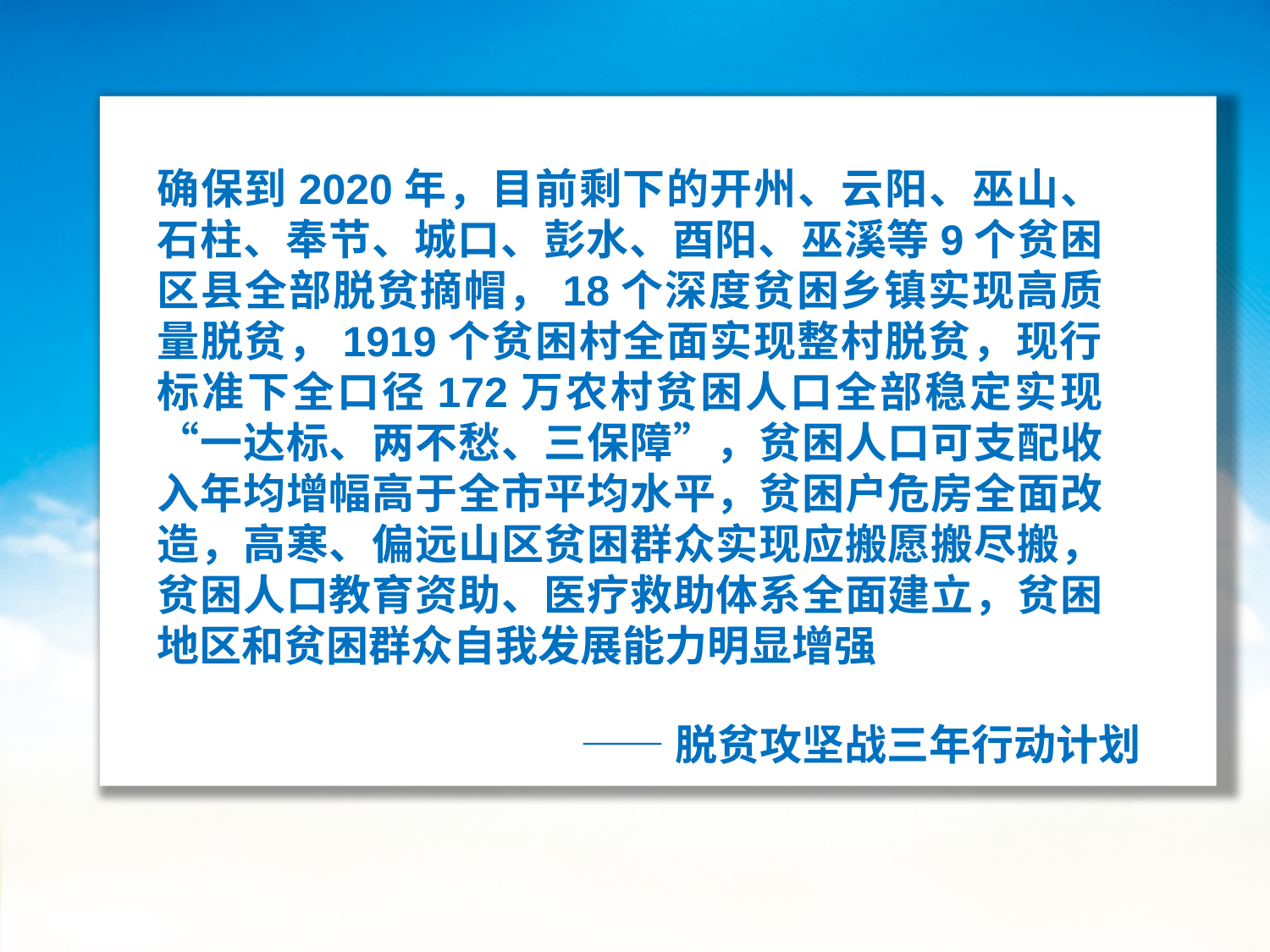

确保到2020年，目前剩下的开州、云阳、巫山、石柱、奉节、城口、彭水、酉阳、巫溪等9个贫困区县全部脱贫摘帽，18个深度贫困乡镇实现高质量脱贫，1919个贫困村全面实现整村脱贫，现行标准下全口径172万农村贫困人口全部稳定实现“一达标、两不愁、三保障”，贫困人口可支配收入年均增幅高于全市平均水平，贫困户危房全面改造，高寒、偏远山区贫困群众实现应搬愿搬尽搬，贫困人口教育资助、医疗救助体系全面建立，贫困地区和贫困群众自我发展能力明显增强
——脱贫攻坚战三年行动计划